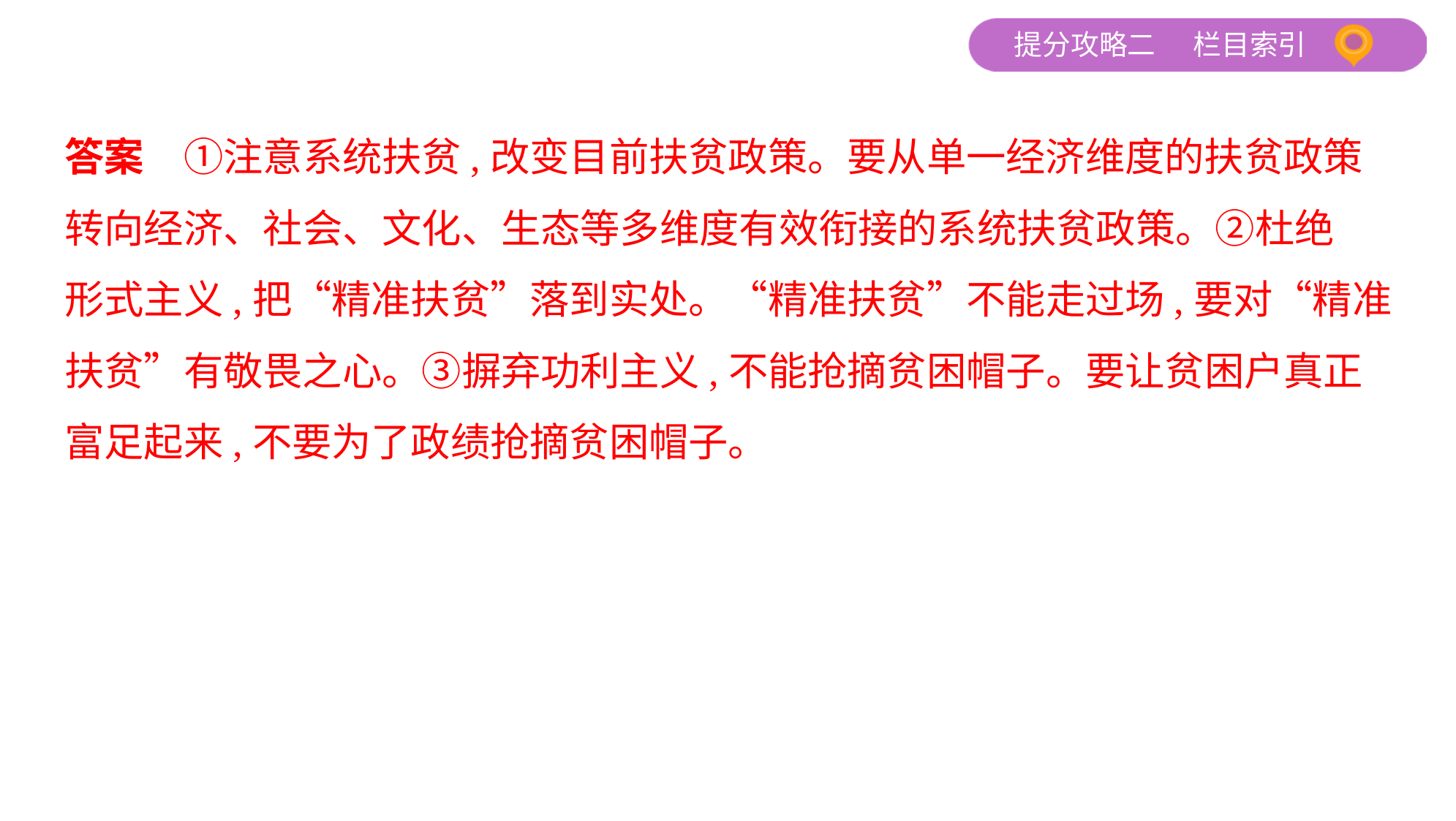

答案　①注意系统扶贫,改变目前扶贫政策。要从单一经济维度的扶贫政策
转向经济、社会、文化、生态等多维度有效衔接的系统扶贫政策。②杜绝
形式主义,把“精准扶贫”落到实处。“精准扶贫”不能走过场,要对“精准
扶贫”有敬畏之心。③摒弃功利主义,不能抢摘贫困帽子。要让贫困户真正
富足起来,不要为了政绩抢摘贫困帽子。